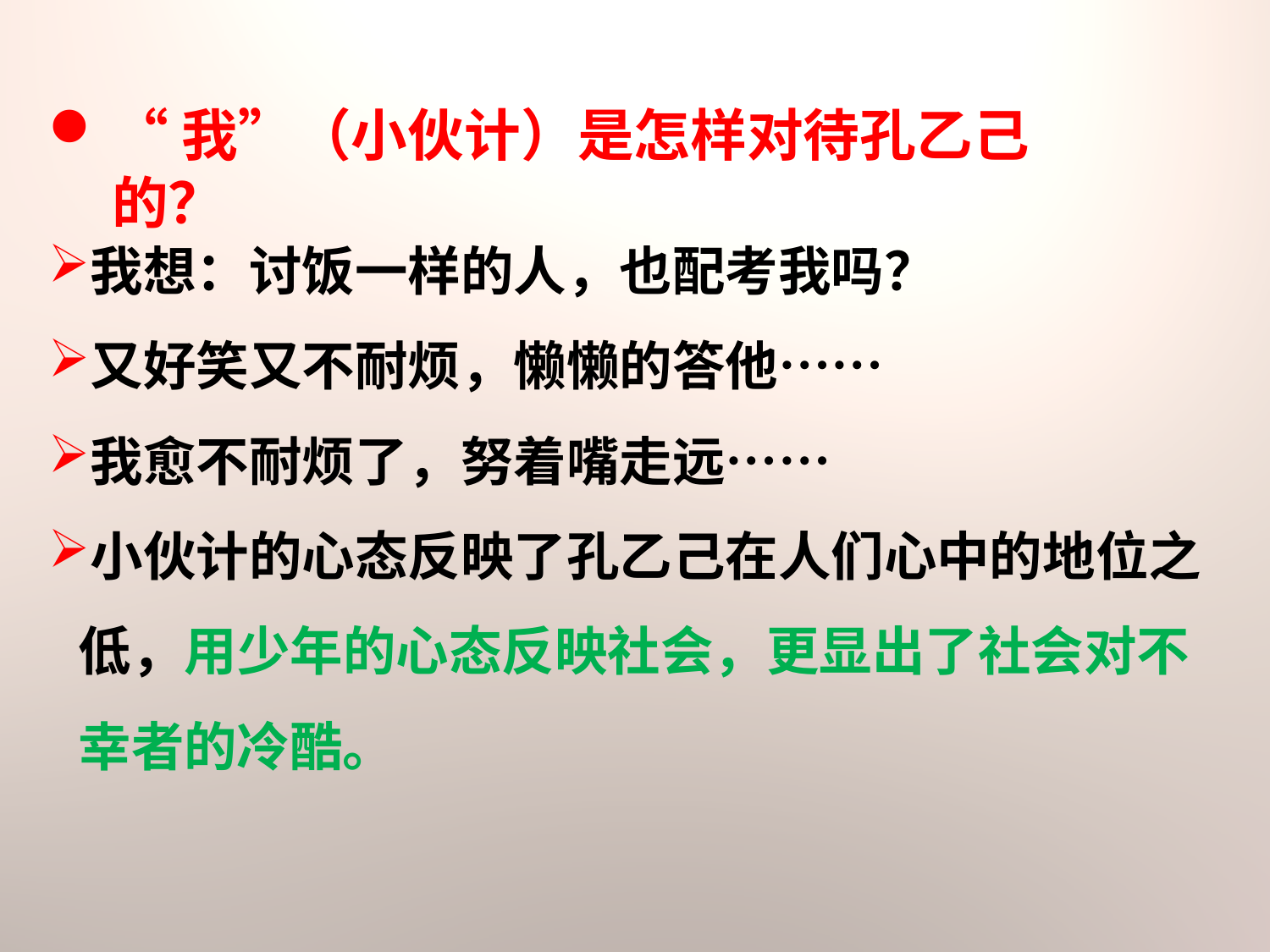

“我”（小伙计）是怎样对待孔乙己的？
我想：讨饭一样的人，也配考我吗？
又好笑又不耐烦，懒懒的答他……
我愈不耐烦了，努着嘴走远……
小伙计的心态反映了孔乙己在人们心中的地位之低，用少年的心态反映社会，更显出了社会对不幸者的冷酷。